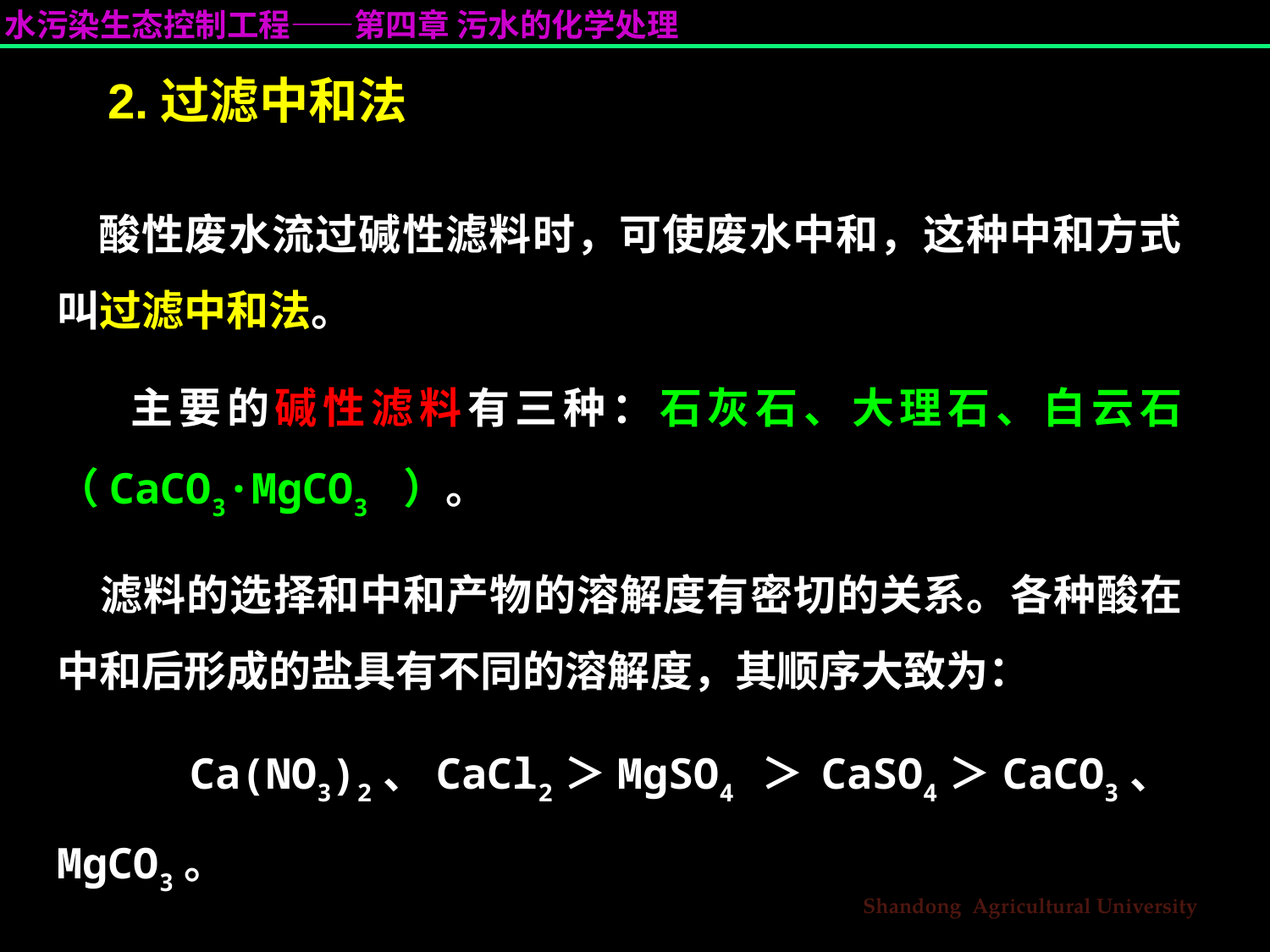

# 2.过滤中和法
　 酸性废水流过碱性滤料时，可使废水中和，这种中和方式叫过滤中和法。
 　主要的碱性滤料有三种：石灰石、大理石、白云石（CaCO3·MgCO3 ）。
   滤料的选择和中和产物的溶解度有密切的关系。各种酸在中和后形成的盐具有不同的溶解度，其顺序大致为：
     Ca(NO3)2、CaCl2＞MgSO4 ＞ CaSO4＞CaCO3、MgCO3。